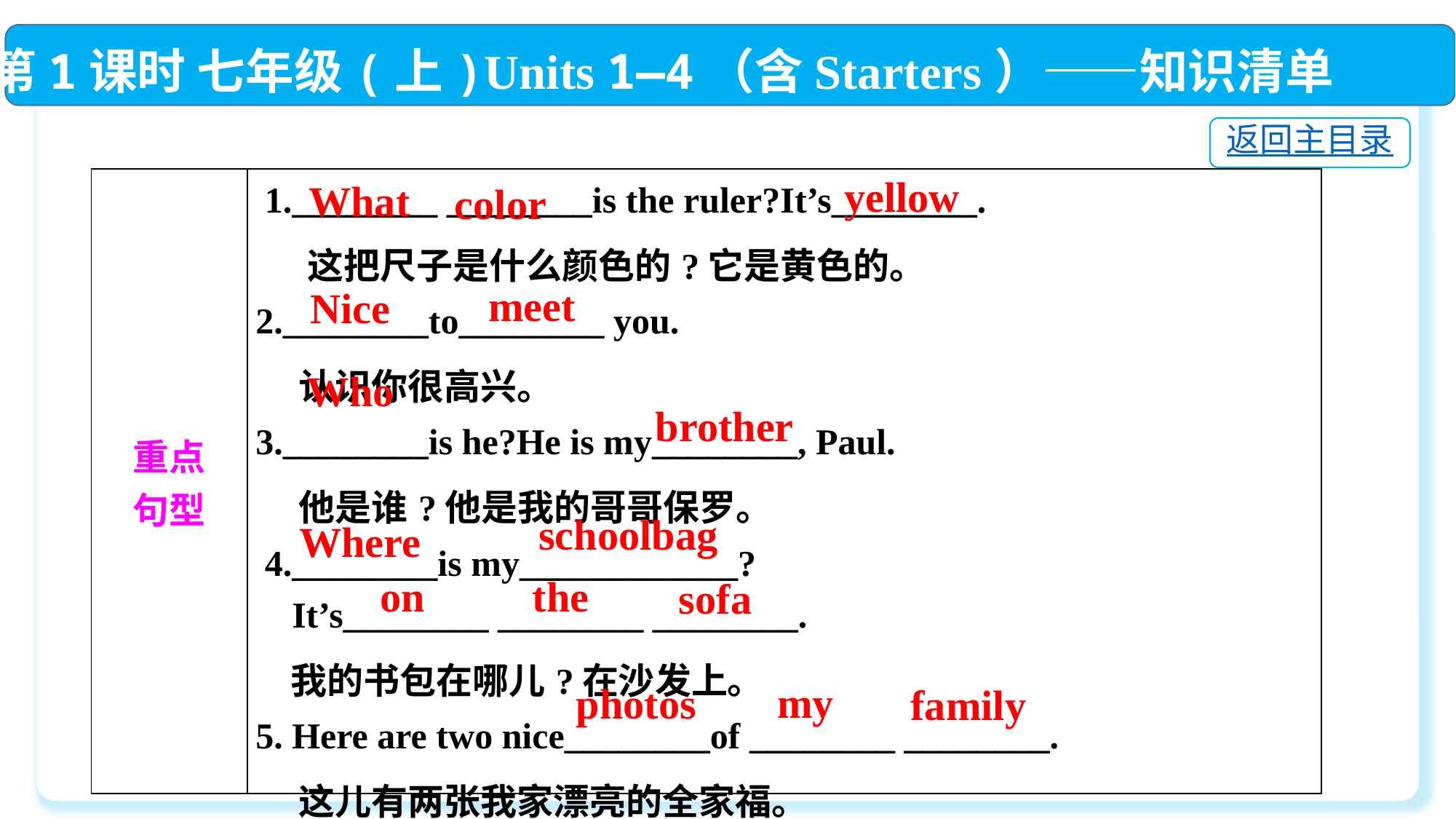

第1课时 七年级(上)Units 1—4（含Starters）——知识清单

返回主目录
yellow
| 重点 句型 | 1.\_\_\_\_\_\_\_\_ \_\_\_\_\_\_\_\_is the ruler?It’s\_\_\_\_\_\_\_\_. 这把尺子是什么颜色的?它是黄色的。 2.\_\_\_\_\_\_\_\_to\_\_\_\_\_\_\_\_ you. 认识你很高兴。 3.\_\_\_\_\_\_\_\_is he?He is my\_\_\_\_\_\_\_\_, Paul. 他是谁?他是我的哥哥保罗。 4.\_\_\_\_\_\_\_\_is my\_\_\_\_\_\_\_\_\_\_\_\_? It’s\_\_\_\_\_\_\_\_ \_\_\_\_\_\_\_\_ \_\_\_\_\_\_\_\_. 我的书包在哪儿?在沙发上。 5. Here are two nice\_\_\_\_\_\_\_\_of \_\_\_\_\_\_\_\_ \_\_\_\_\_\_\_\_. 这儿有两张我家漂亮的全家福。 |
| --- | --- |
What
color
meet
Nice
 Who
brother
schoolbag
Where
on
the
sofa
my
photos
family